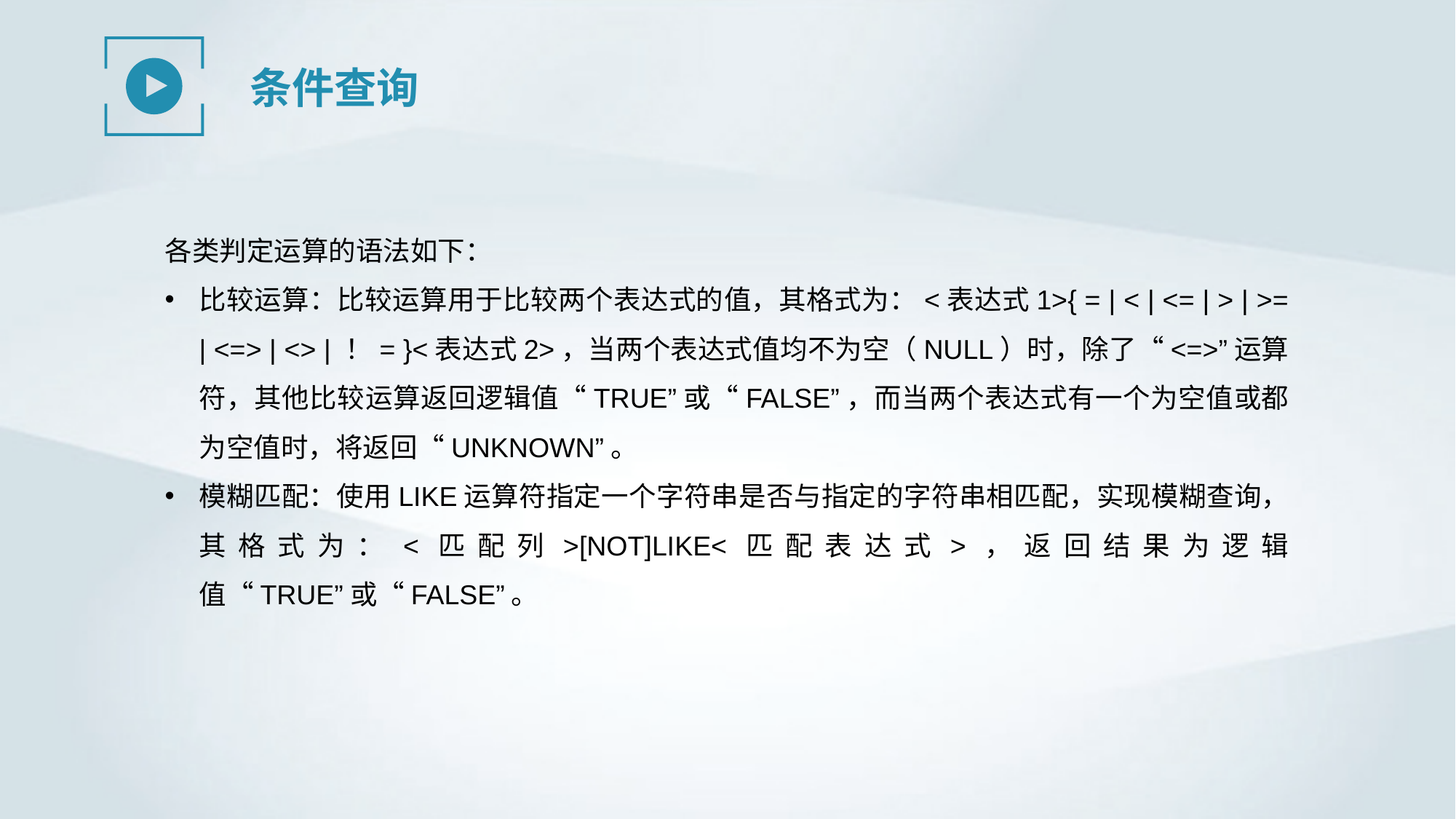

条件查询
各类判定运算的语法如下：
比较运算：比较运算用于比较两个表达式的值，其格式为：<表达式1>{ = | < | <= | > | >= | <=> | <> | ！= }<表达式2>，当两个表达式值均不为空（NULL）时，除了“<=>”运算符，其他比较运算返回逻辑值“TRUE”或“FALSE”，而当两个表达式有一个为空值或都为空值时，将返回“UNKNOWN”。
模糊匹配：使用LIKE运算符指定一个字符串是否与指定的字符串相匹配，实现模糊查询，其格式为：<匹配列>[NOT]LIKE<匹配表达式>，返回结果为逻辑值“TRUE”或“FALSE”。